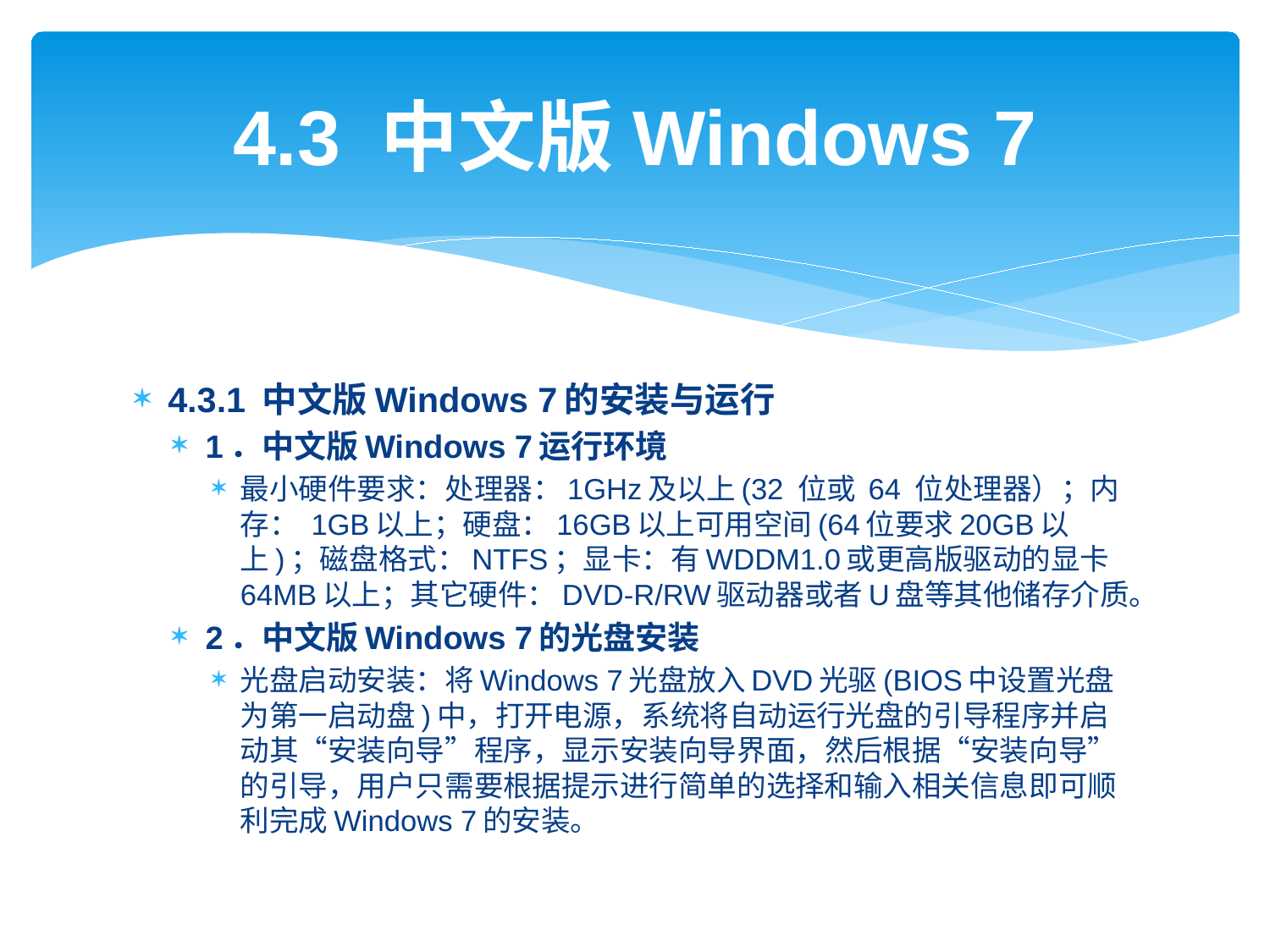

# 4.3 中文版Windows 7
4.3.1 中文版Windows 7的安装与运行
1．中文版Windows 7运行环境
最小硬件要求：处理器：1GHz及以上(32 位或 64 位处理器）；内存： 1GB以上；硬盘：16GB以上可用空间(64位要求20GB以上)；磁盘格式：NTFS；显卡：有WDDM1.0或更高版驱动的显卡64MB以上；其它硬件：DVD-R/RW驱动器或者U盘等其他储存介质。
2．中文版Windows 7的光盘安装
光盘启动安装：将Windows 7光盘放入DVD光驱(BIOS中设置光盘为第一启动盘)中，打开电源，系统将自动运行光盘的引导程序并启动其“安装向导”程序，显示安装向导界面，然后根据“安装向导”的引导，用户只需要根据提示进行简单的选择和输入相关信息即可顺利完成Windows 7的安装。